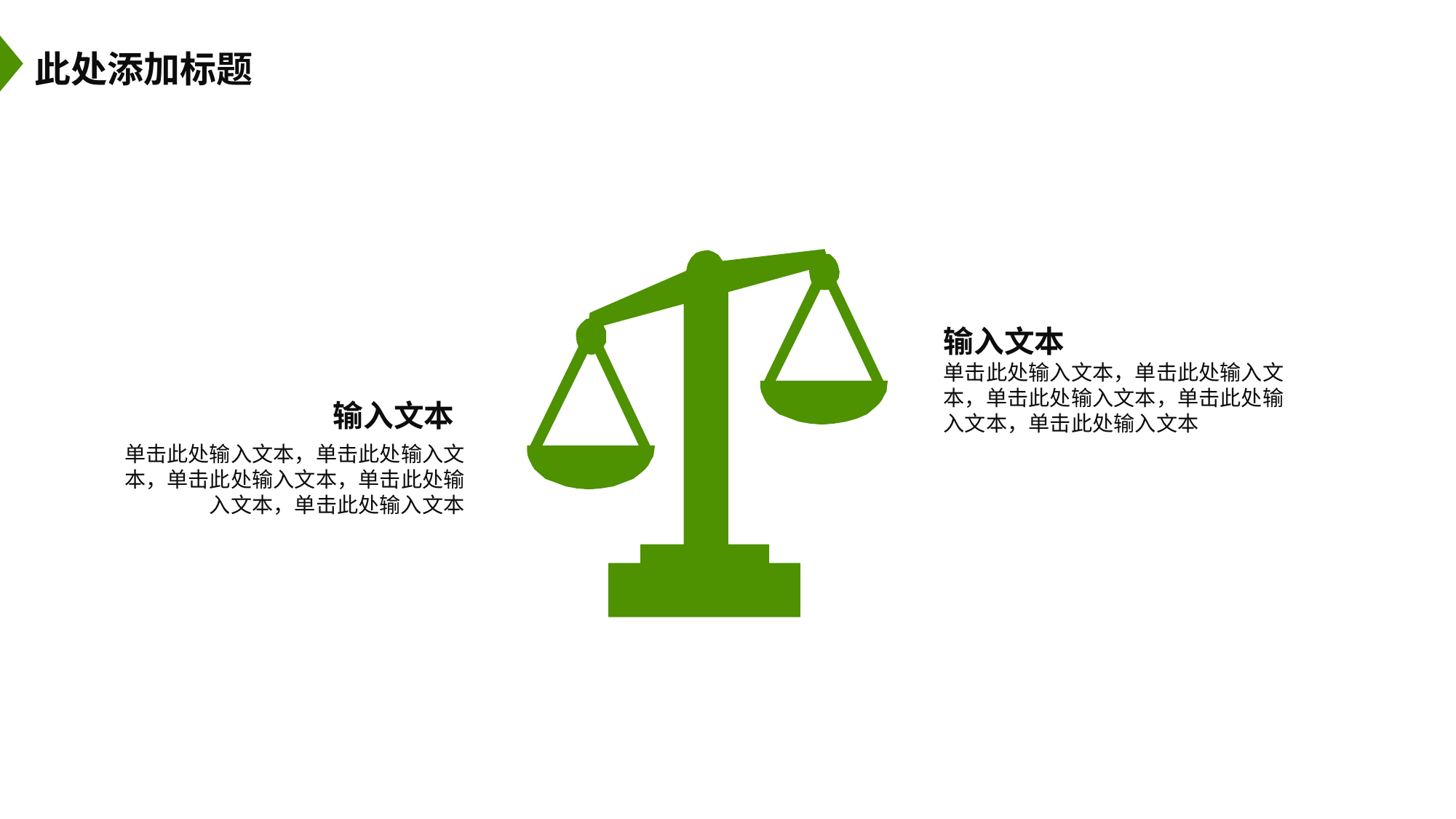

此处添加标题

输入文本
单击此处输入文本，单击此处输入文本，单击此处输入文本，单击此处输入文本，单击此处输入文本
输入文本
单击此处输入文本，单击此处输入文本，单击此处输入文本，单击此处输入文本，单击此处输入文本